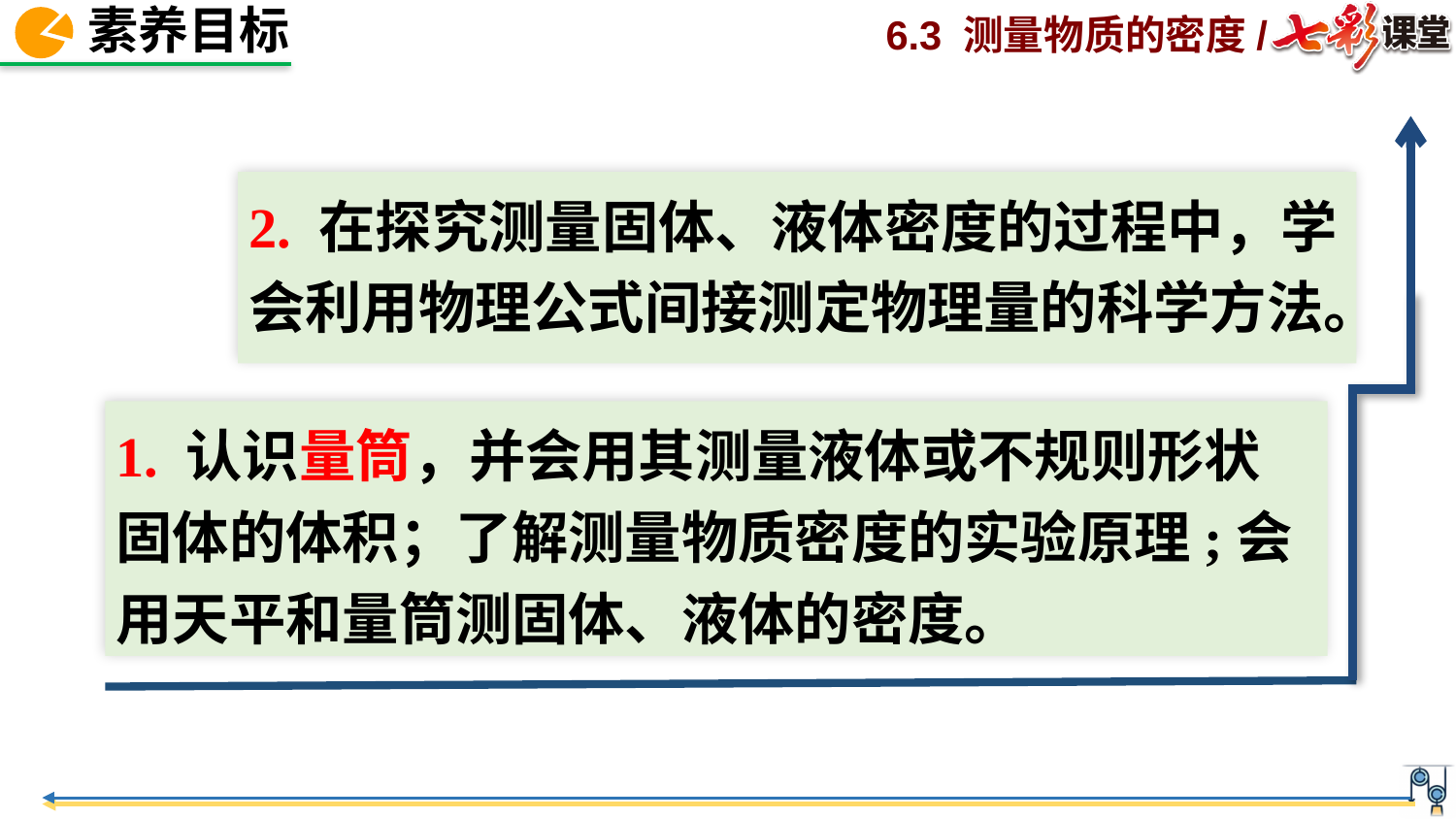

2. 在探究测量固体、液体密度的过程中，学会利用物理公式间接测定物理量的科学方法。

1. 认识量筒，并会用其测量液体或不规则形状固体的体积；了解测量物质密度的实验原理;会用天平和量筒测固体、液体的密度。